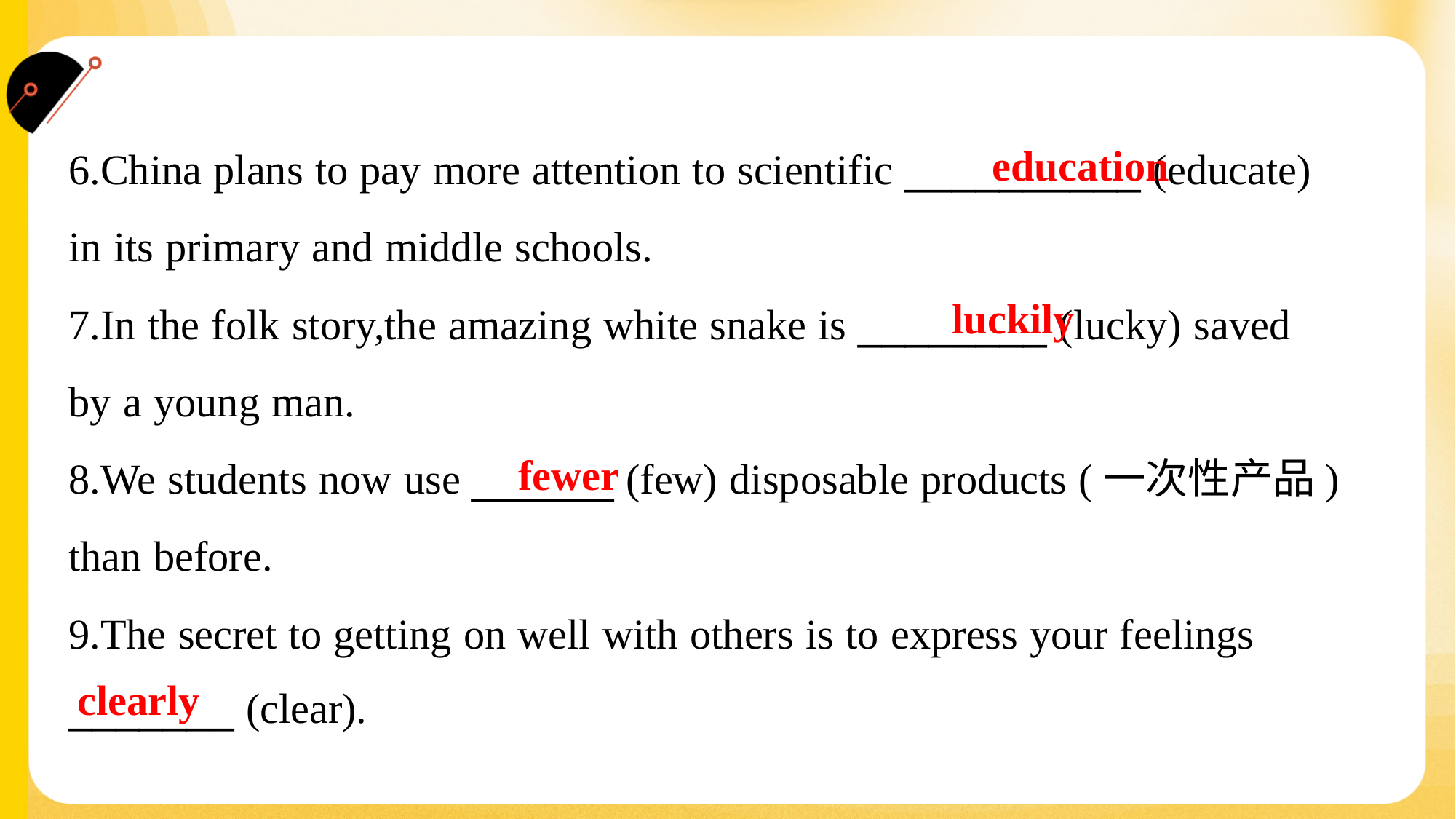

education
6.China plans to pay more attention to scientific __________ (educate)
in its primary and middle schools.
7.In the folk story,the amazing white snake is ________ (lucky) saved
by a young man.
8.We students now use ______ (few) disposable products (一次性产品)
than before.
9.The secret to getting on well with others is to express your feelings
_______ (clear).
luckily
fewer
clearly